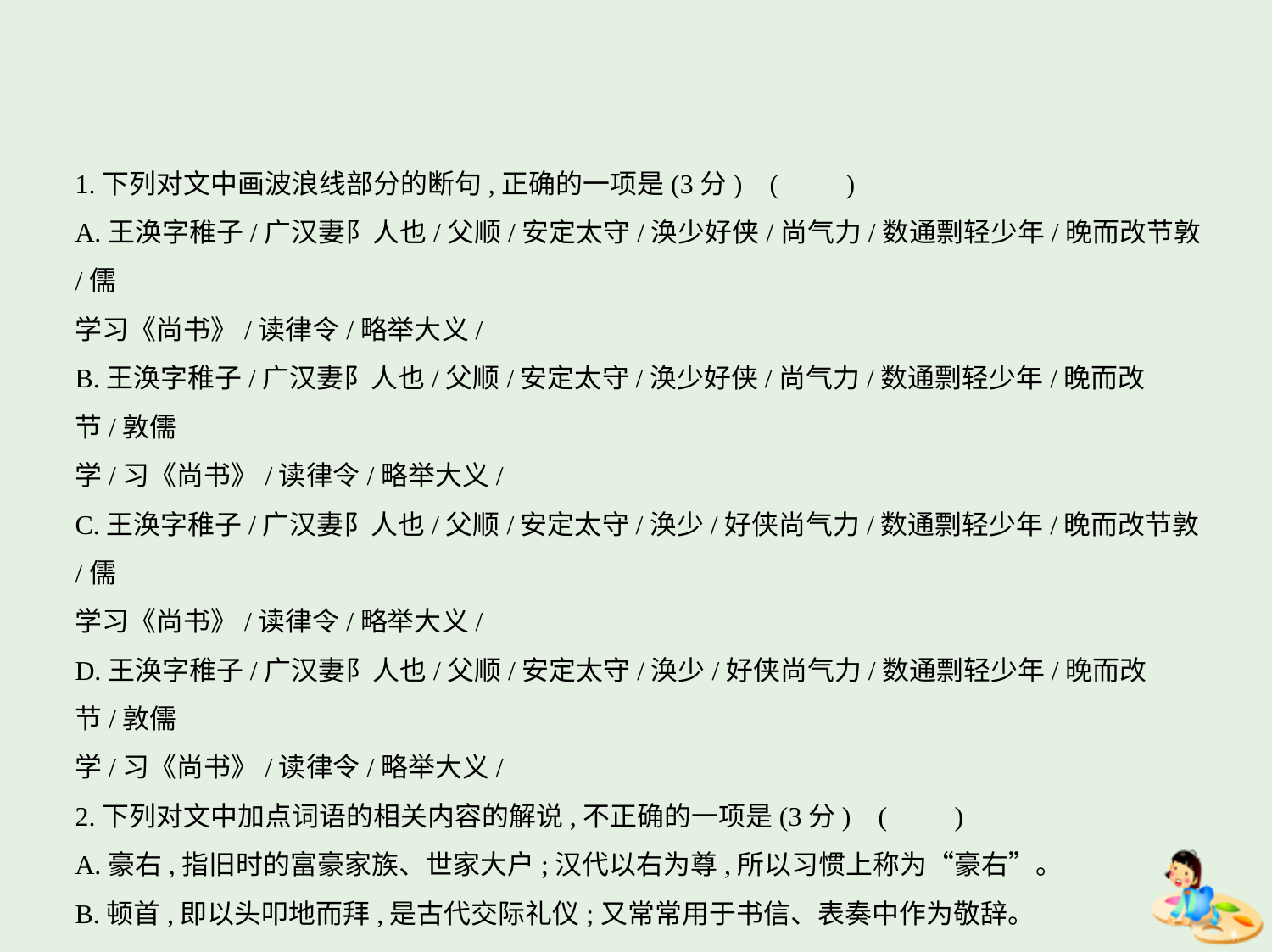

1.下列对文中画波浪线部分的断句,正确的一项是(3分) (　　)
A.王涣字稚子/广汉妻阝人也/父顺/安定太守/涣少好侠/尚气力/数通剽轻少年/晚而改节敦/儒
学习《尚书》/读律令/略举大义/
B.王涣字稚子/广汉妻阝人也/父顺/安定太守/涣少好侠/尚气力/数通剽轻少年/晚而改节/敦儒
学/习《尚书》/读律令/略举大义/
C.王涣字稚子/广汉妻阝人也/父顺/安定太守/涣少/好侠尚气力/数通剽轻少年/晚而改节敦/儒
学习《尚书》/读律令/略举大义/
D.王涣字稚子/广汉妻阝人也/父顺/安定太守/涣少/好侠尚气力/数通剽轻少年/晚而改节/敦儒
学/习《尚书》/读律令/略举大义/
2.下列对文中加点词语的相关内容的解说,不正确的一项是(3分) (　　)
A.豪右,指旧时的富豪家族、世家大户;汉代以右为尊,所以习惯上称为“豪右”。
B.顿首,即以头叩地而拜,是古代交际礼仪;又常常用于书信、表奏中作为敬辞。